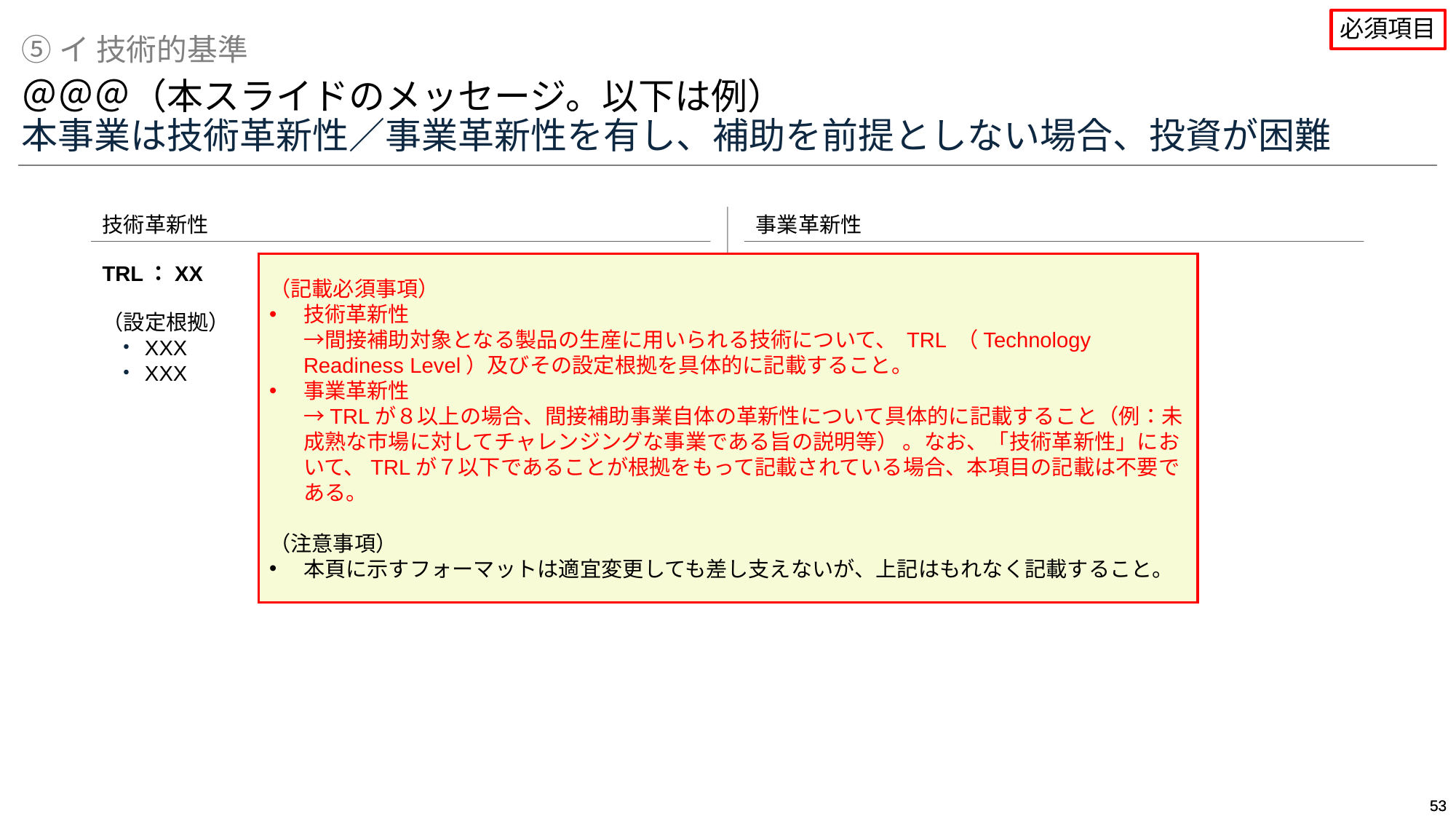

必須項目
⑤イ 技術的基準
＠＠＠（本スライドのメッセージ。以下は例）
本事業は技術革新性／事業革新性を有し、補助を前提としない場合、投資が困難
技術革新性
事業革新性
TRL：XX
（記載必須事項）
技術革新性
→間接補助対象となる製品の生産に用いられる技術について、 TRL （Technology Readiness Level）及びその設定根拠を具体的に記載すること。
事業革新性
→TRLが８以上の場合、間接補助事業自体の革新性について具体的に記載すること（例：未成熟な市場に対してチャレンジングな事業である旨の説明等） 。なお、「技術革新性」において、TRLが７以下であることが根拠をもって記載されている場合、本項目の記載は不要である。

（注意事項）
本頁に示すフォーマットは適宜変更しても差し支えないが、上記はもれなく記載すること。
XXX
XXX
（設定根拠）
XXX
XXX